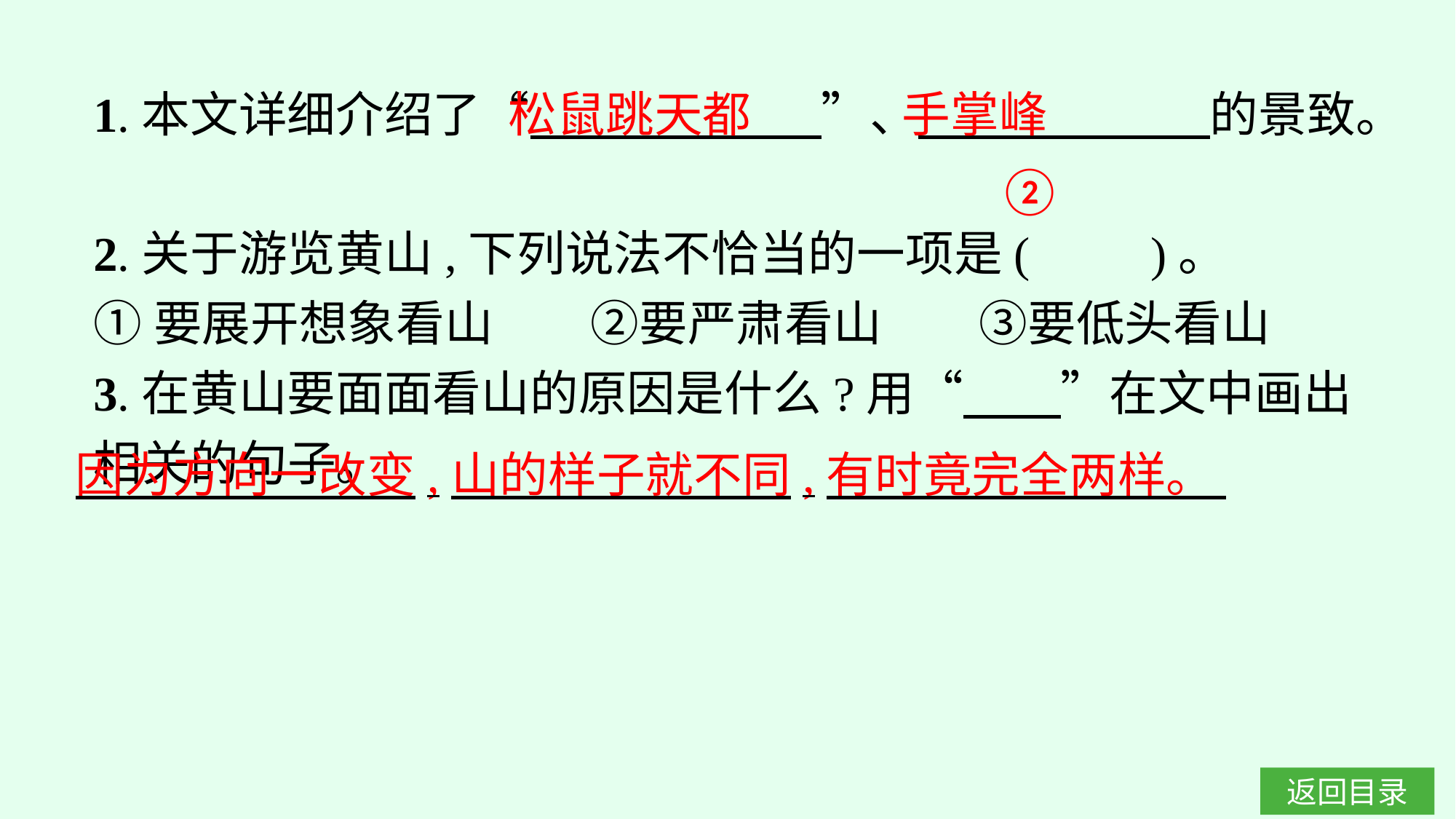

手掌峰
1.本文详细介绍了“　　　　　　”、　　　　　　的景致。
2.关于游览黄山,下列说法不恰当的一项是(　　)。
①要展开想象看山　　②要严肃看山　　③要低头看山
3.在黄山要面面看山的原因是什么?用“　　”在文中画出相关的句子。
松鼠跳天都
②
因为方向一改变,山的样子就不同,有时竟完全两样。